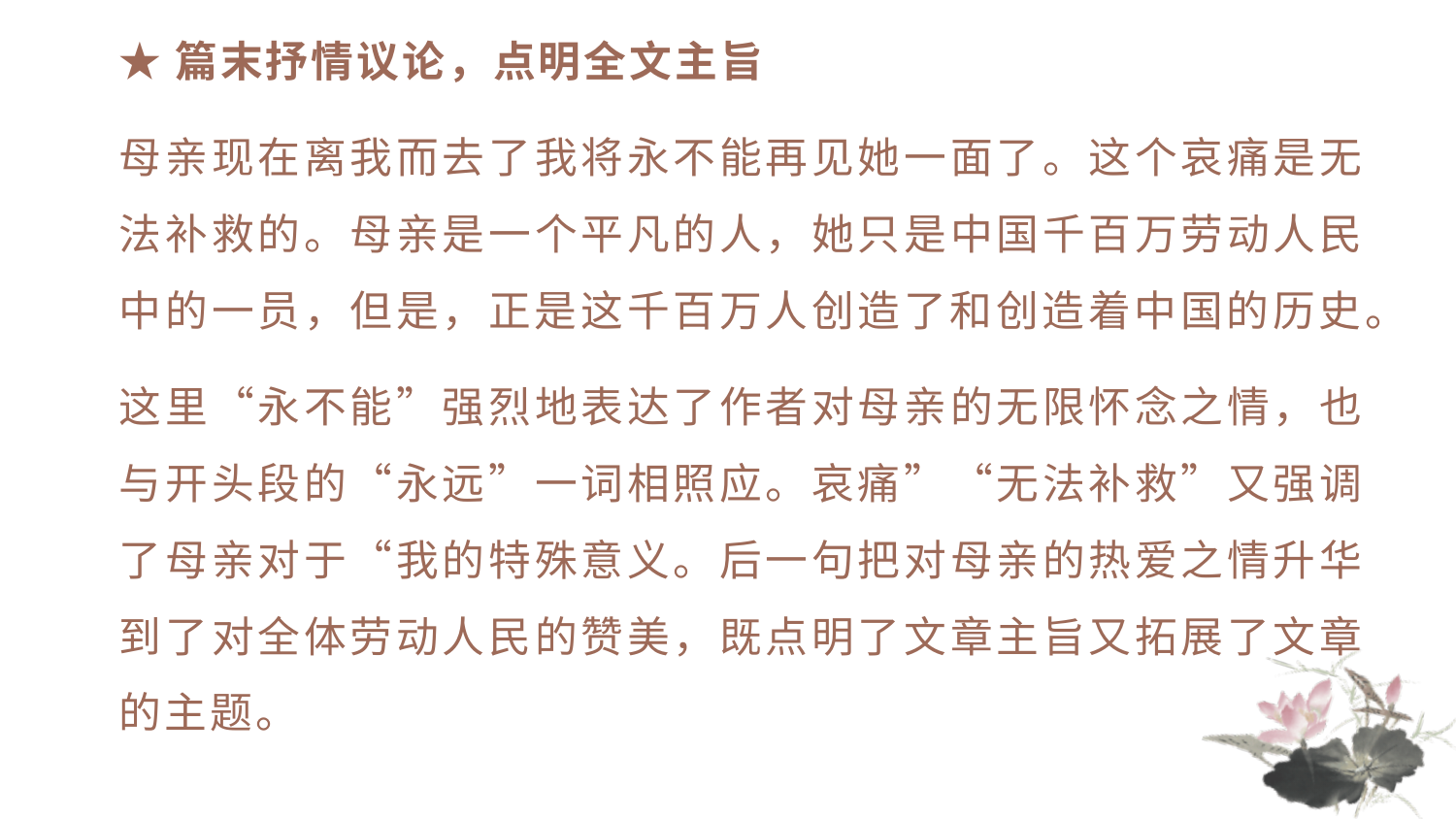

★篇末抒情议论，点明全文主旨
母亲现在离我而去了我将永不能再见她一面了。这个哀痛是无法补救的。母亲是一个平凡的人，她只是中国千百万劳动人民中的一员，但是，正是这千百万人创造了和创造着中国的历史。
这里“永不能”强烈地表达了作者对母亲的无限怀念之情，也与开头段的“永远”一词相照应。哀痛”“无法补救”又强调了母亲对于“我的特殊意义。后一句把对母亲的热爱之情升华到了对全体劳动人民的赞美，既点明了文章主旨又拓展了文章的主题。